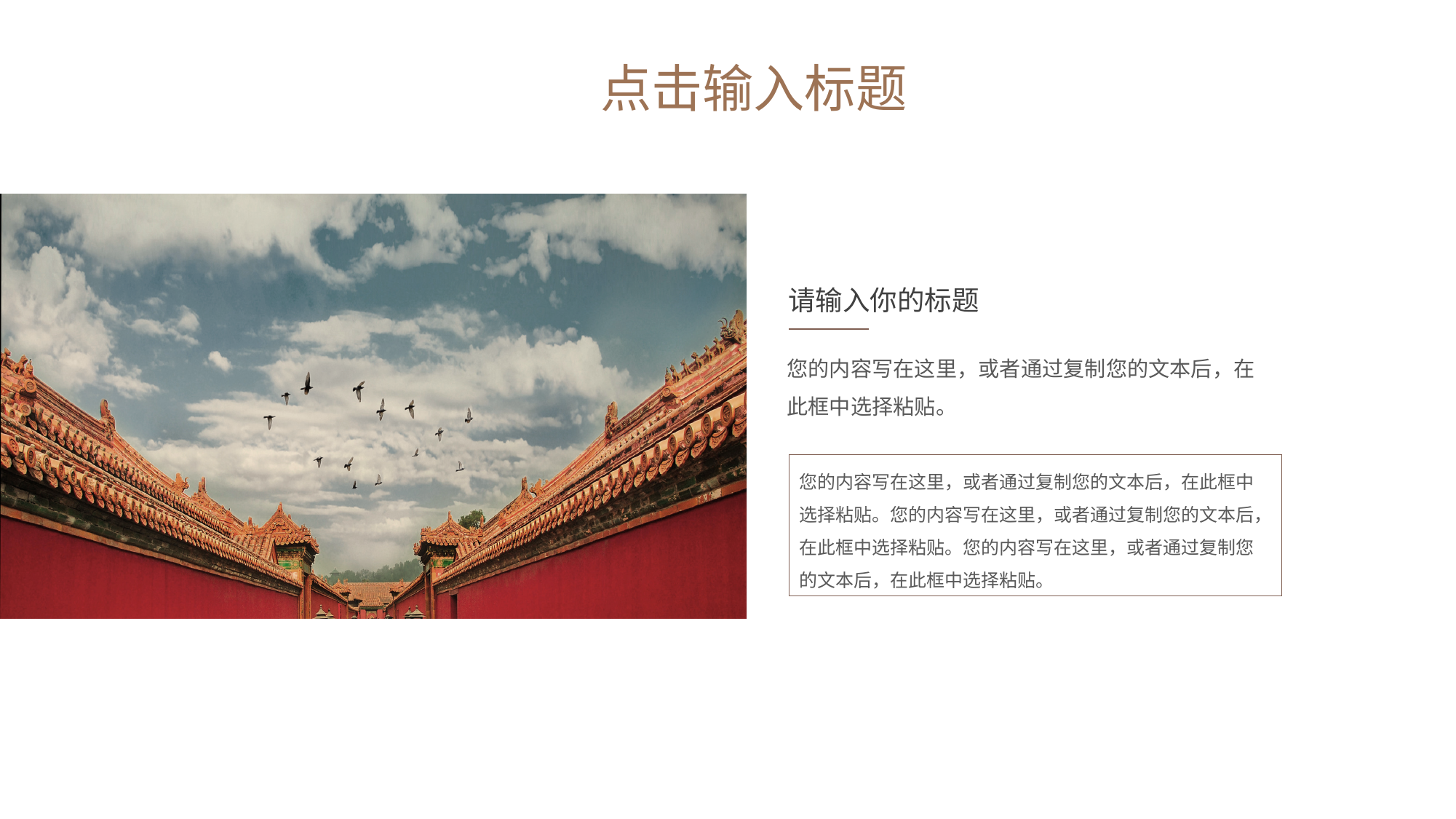

点击输入标题

请输入你的标题
您的内容写在这里，或者通过复制您的文本后，在此框中选择粘贴。
您的内容写在这里，或者通过复制您的文本后，在此框中选择粘贴。您的内容写在这里，或者通过复制您的文本后，在此框中选择粘贴。您的内容写在这里，或者通过复制您的文本后，在此框中选择粘贴。